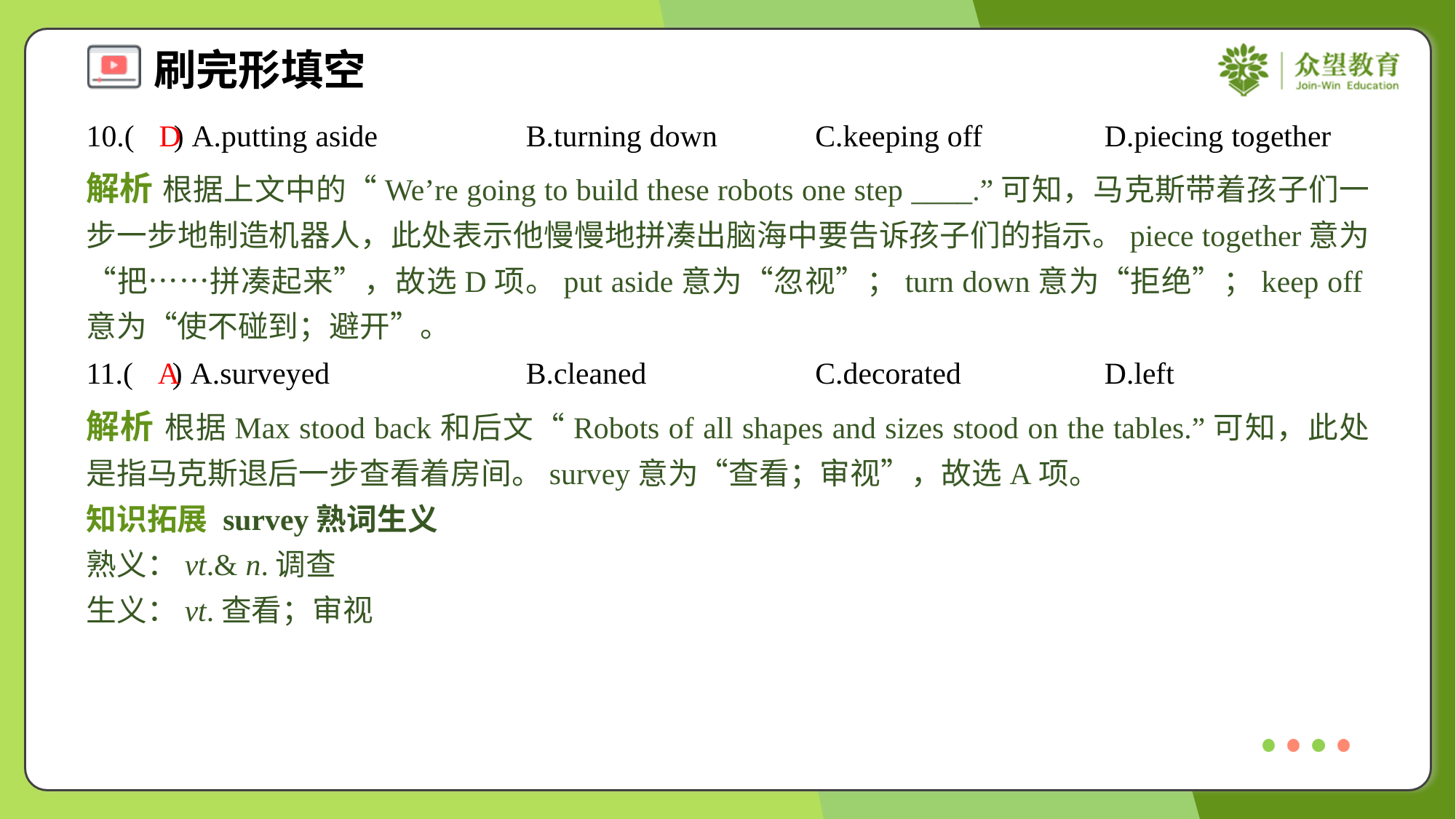

10.(     ) A.putting aside	B.turning down	C.keeping off	D.piecing together
D
解析 根据上文中的“We’re going to build these robots one step ____.”可知，马克斯带着孩子们一步一步地制造机器人，此处表示他慢慢地拼凑出脑海中要告诉孩子们的指示。piece together意为“把……拼凑起来”，故选D项。put aside意为“忽视”；turn down意为“拒绝”；keep off意为“使不碰到；避开”。
11.(     ) A.surveyed	B.cleaned	C.decorated	D.left
A
解析 根据Max stood back和后文“Robots of all shapes and sizes stood on the tables.”可知，此处是指马克斯退后一步查看着房间。survey意为“查看；审视”，故选A项。
知识拓展 survey熟词生义
熟义：vt.& n.调查
生义：vt.查看；审视